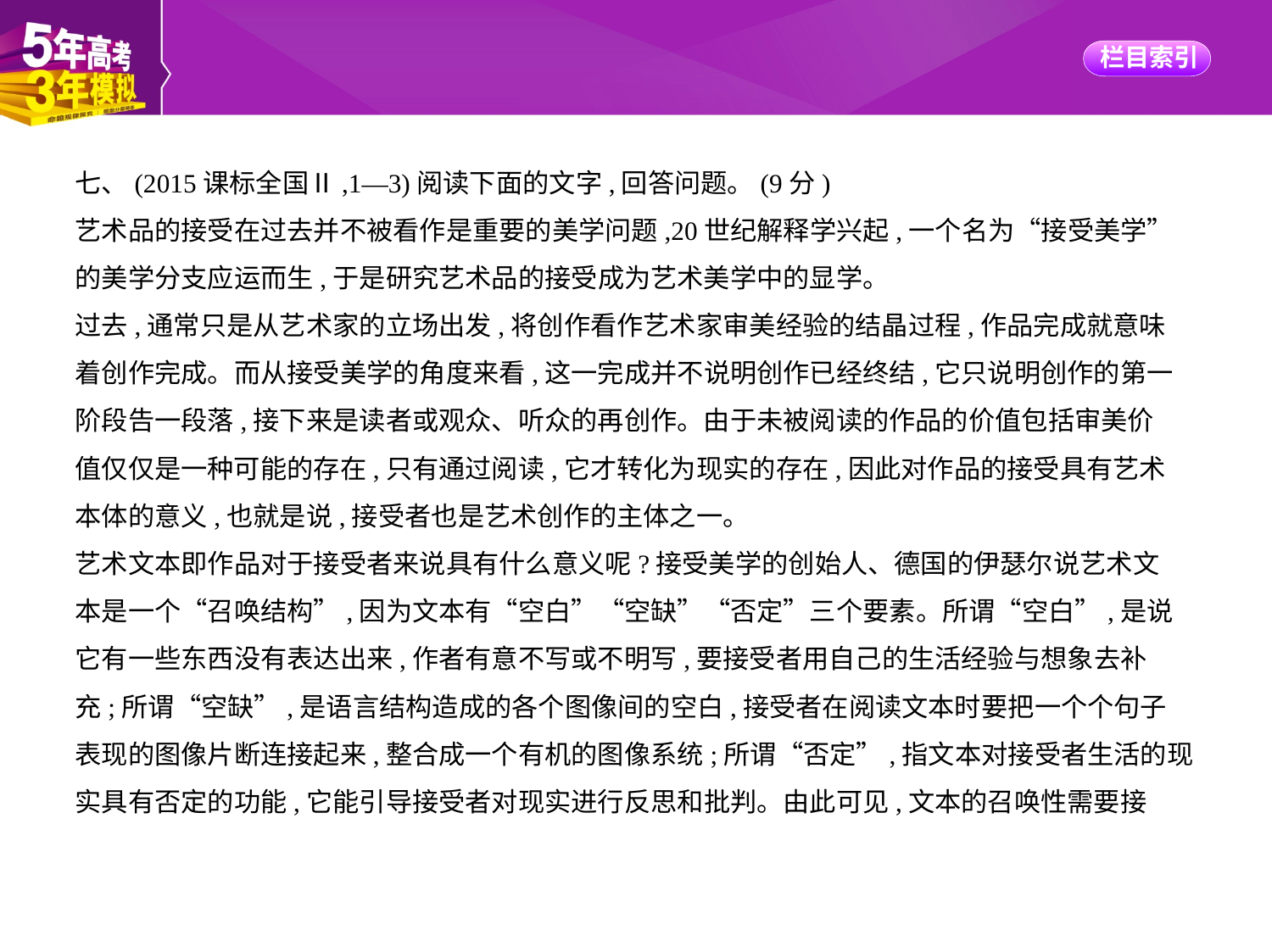

七、(2015课标全国Ⅱ,1—3)阅读下面的文字,回答问题。(9分)
艺术品的接受在过去并不被看作是重要的美学问题,20世纪解释学兴起,一个名为“接受美学”
的美学分支应运而生,于是研究艺术品的接受成为艺术美学中的显学。
过去,通常只是从艺术家的立场出发,将创作看作艺术家审美经验的结晶过程,作品完成就意味
着创作完成。而从接受美学的角度来看,这一完成并不说明创作已经终结,它只说明创作的第一
阶段告一段落,接下来是读者或观众、听众的再创作。由于未被阅读的作品的价值包括审美价
值仅仅是一种可能的存在,只有通过阅读,它才转化为现实的存在,因此对作品的接受具有艺术
本体的意义,也就是说,接受者也是艺术创作的主体之一。
艺术文本即作品对于接受者来说具有什么意义呢?接受美学的创始人、德国的伊瑟尔说艺术文
本是一个“召唤结构”,因为文本有“空白”“空缺”“否定”三个要素。所谓“空白”,是说
它有一些东西没有表达出来,作者有意不写或不明写,要接受者用自己的生活经验与想象去补
充;所谓“空缺”,是语言结构造成的各个图像间的空白,接受者在阅读文本时要把一个个句子
表现的图像片断连接起来,整合成一个有机的图像系统;所谓“否定”,指文本对接受者生活的现实具有否定的功能,它能引导接受者对现实进行反思和批判。由此可见,文本的召唤性需要接